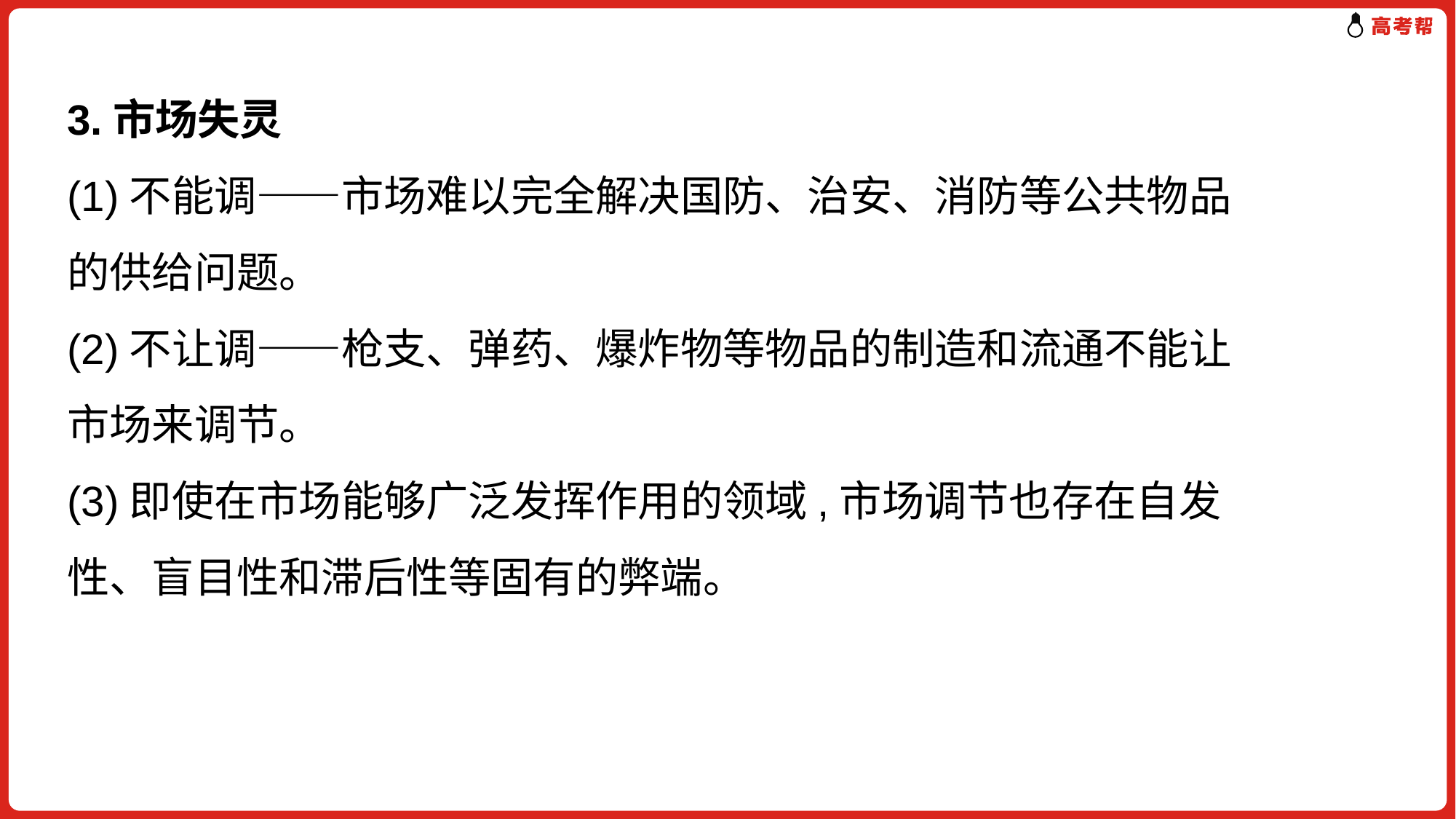

3.市场失灵
(1)不能调——市场难以完全解决国防、治安、消防等公共物品的供给问题。
(2)不让调——枪支、弹药、爆炸物等物品的制造和流通不能让市场来调节。
(3)即使在市场能够广泛发挥作用的领域,市场调节也存在自发性、盲目性和滞后性等固有的弊端。